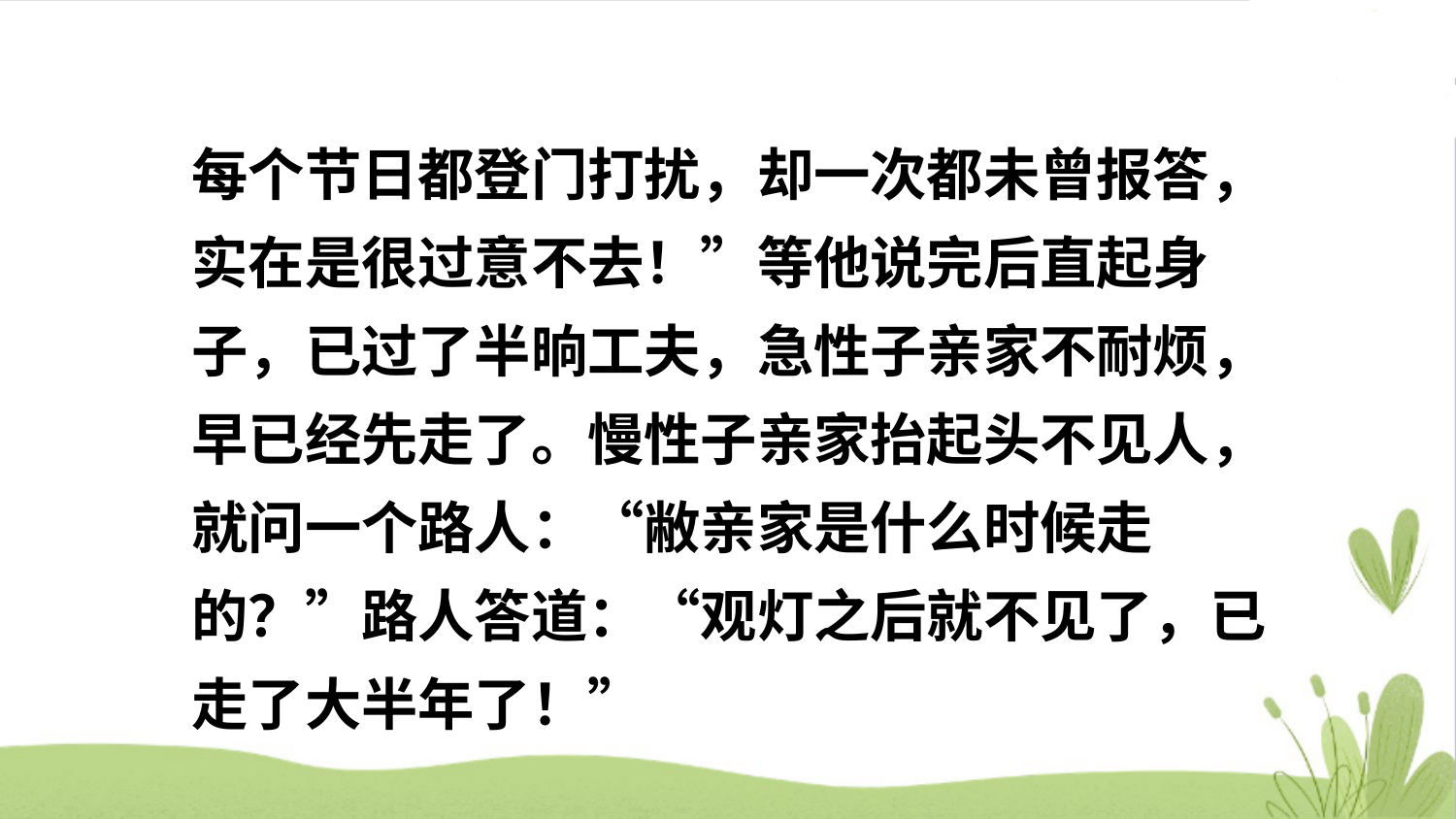

每个节日都登门打扰，却一次都未曾报答，实在是很过意不去！”等他说完后直起身子，已过了半晌工夫，急性子亲家不耐烦，早已经先走了。慢性子亲家抬起头不见人，就问一个路人：“敝亲家是什么时候走的？”路人答道：“观灯之后就不见了，已走了大半年了！”